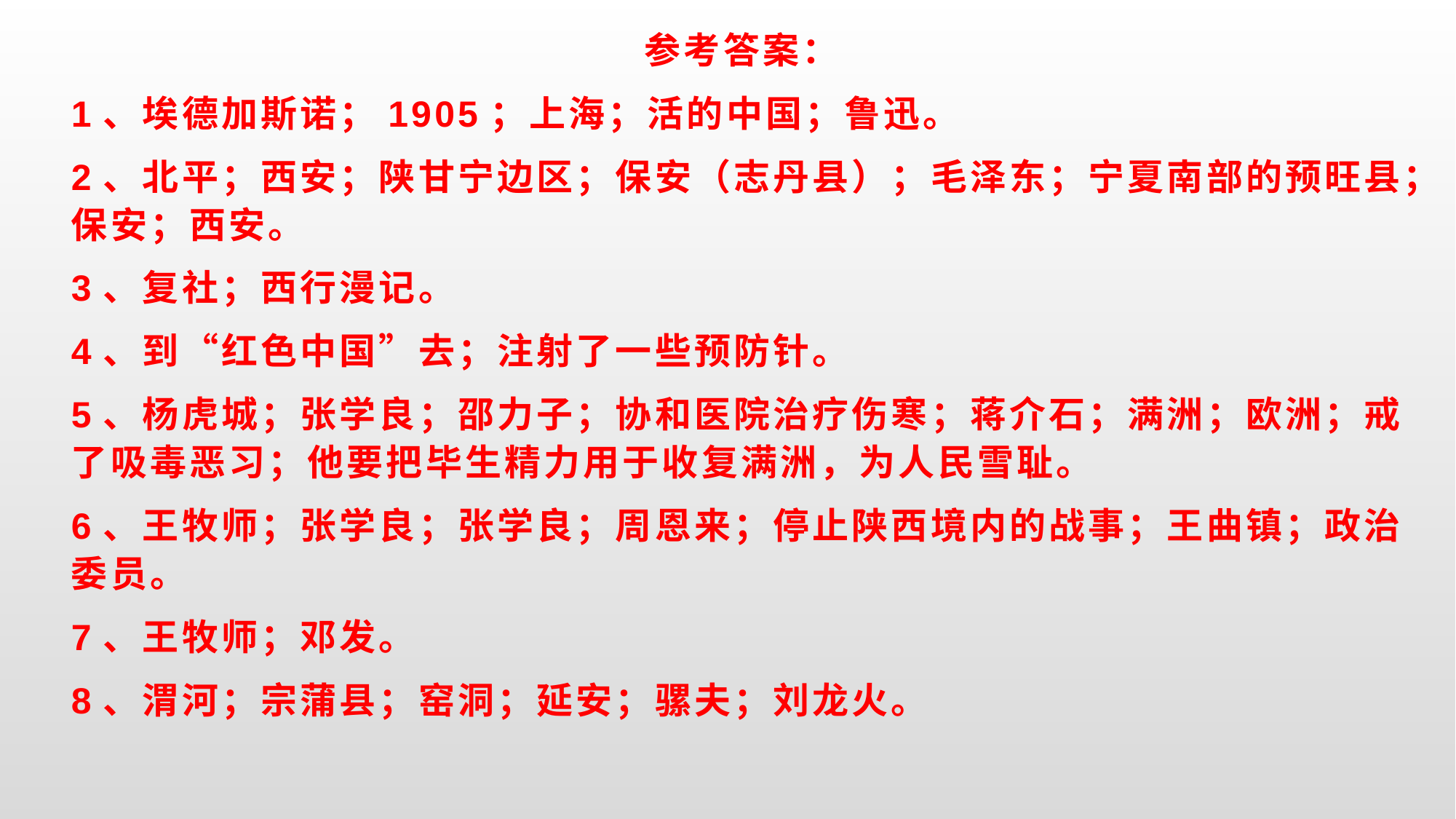

参考答案：
1、埃德加斯诺；1905；上海；活的中国；鲁迅。
2、北平；西安；陕甘宁边区；保安（志丹县）；毛泽东；宁夏南部的预旺县；保安；西安。
3、复社；西行漫记。
4、到“红色中国”去；注射了一些预防针。
5、杨虎城；张学良；邵力子；协和医院治疗伤寒；蒋介石；满洲；欧洲；戒了吸毒恶习；他要把毕生精力用于收复满洲，为人民雪耻。
6、王牧师；张学良；张学良；周恩来；停止陕西境内的战事；王曲镇；政治委员。
7、王牧师；邓发。
8、渭河；宗蒲县；窑洞；延安；骡夫；刘龙火。